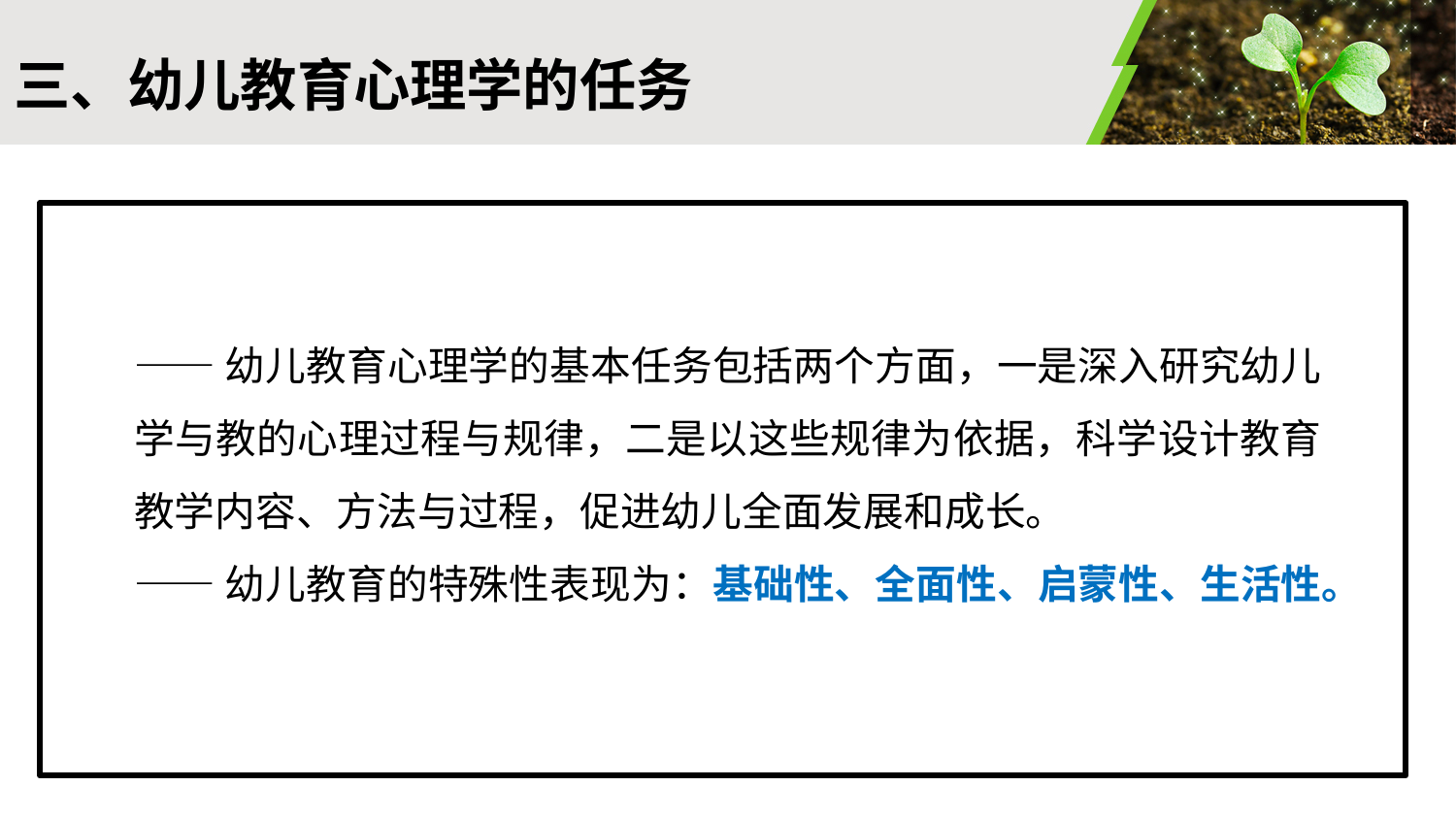

#
三、幼儿教育心理学的任务

——幼儿教育心理学的基本任务包括两个方面，一是深入研究幼儿学与教的心理过程与规律，二是以这些规律为依据，科学设计教育教学内容、方法与过程，促进幼儿全面发展和成长。
——幼儿教育的特殊性表现为：基础性、全面性、启蒙性、生活性。